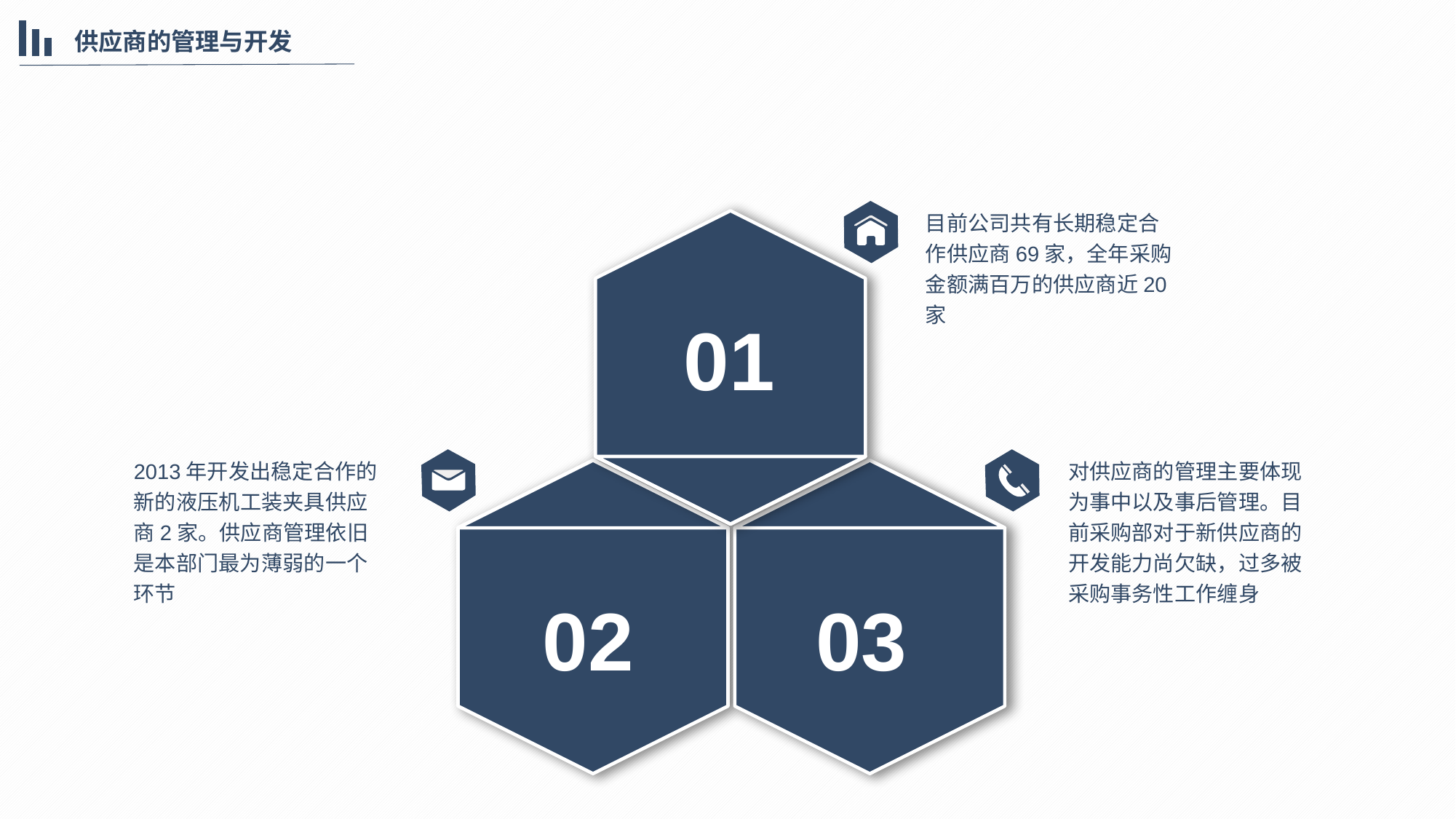

供应商的管理与开发

目前公司共有长期稳定合作供应商69家，全年采购金额满百万的供应商近20家

01
2013年开发出稳定合作的新的液压机工装夹具供应商2家。供应商管理依旧是本部门最为薄弱的一个环节
对供应商的管理主要体现为事中以及事后管理。目前采购部对于新供应商的开发能力尚欠缺，过多被采购事务性工作缠身

02
03